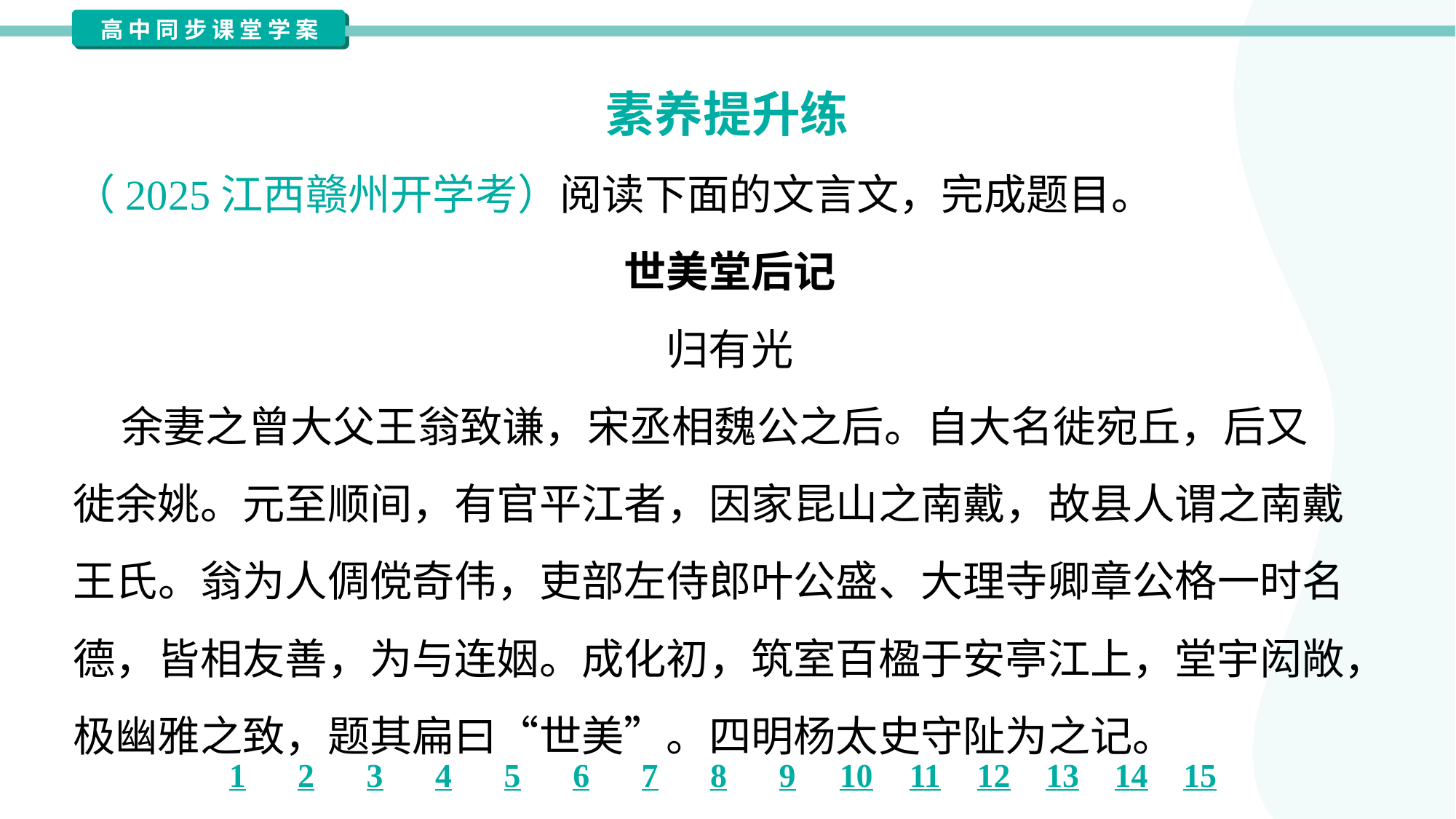

素养提升练
（2025江西赣州开学考）阅读下面的文言文，完成题目。
世美堂后记
归有光
    余妻之曾大父王翁致谦，宋丞相魏公之后。自大名徙宛丘，后又
徙余姚。元至顺间，有官平江者，因家昆山之南戴，故县人谓之南戴
王氏。翁为人倜傥奇伟，吏部左侍郎叶公盛、大理寺卿章公格一时名
德，皆相友善，为与连姻。成化初，筑室百楹于安亭江上，堂宇闳敞，
极幽雅之致，题其扁曰“世美”。四明杨太史守阯为之记。